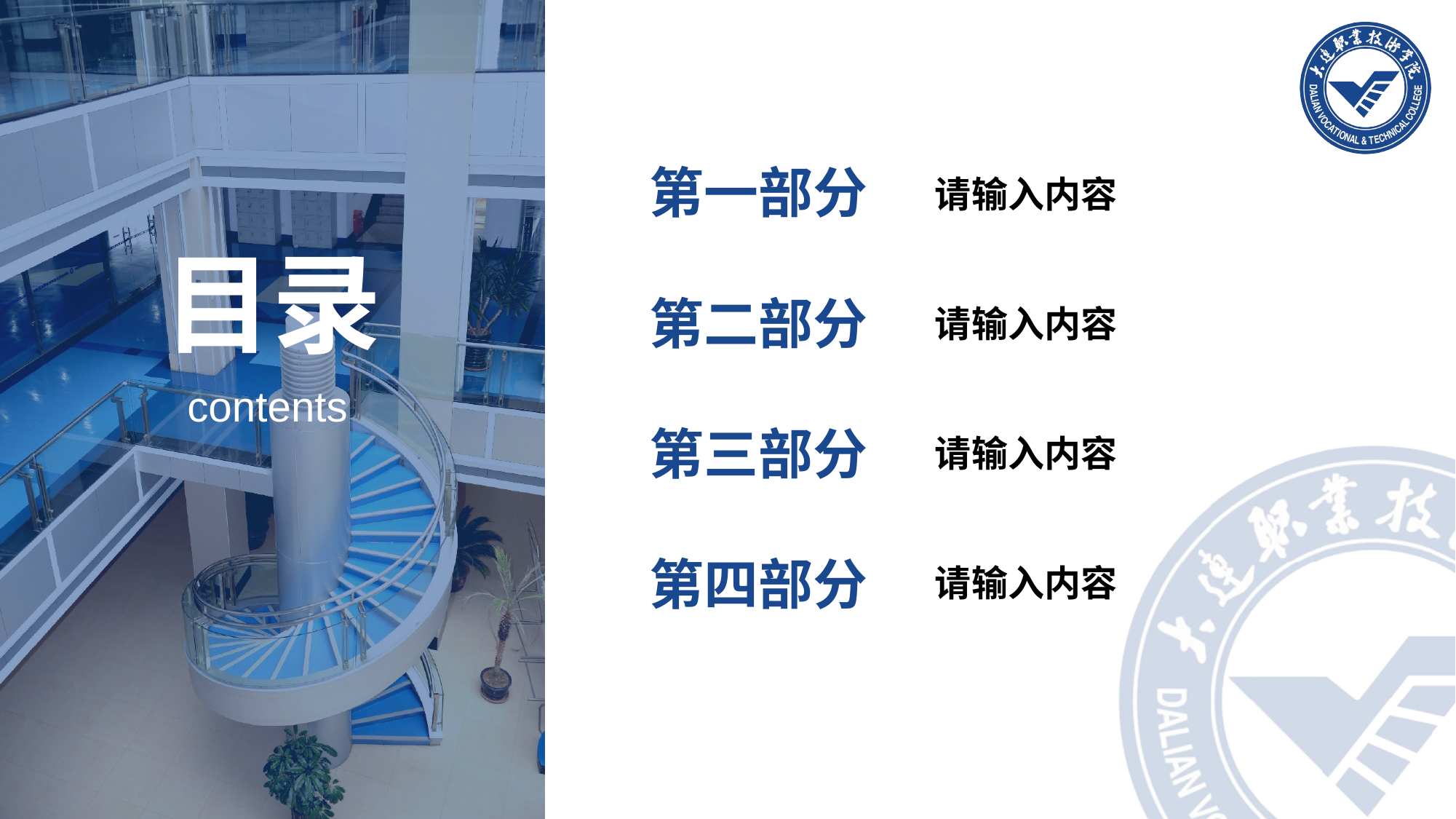

第一部分
请输入内容
目录
第二部分
请输入内容
contents
第三部分
请输入内容
第四部分
请输入内容